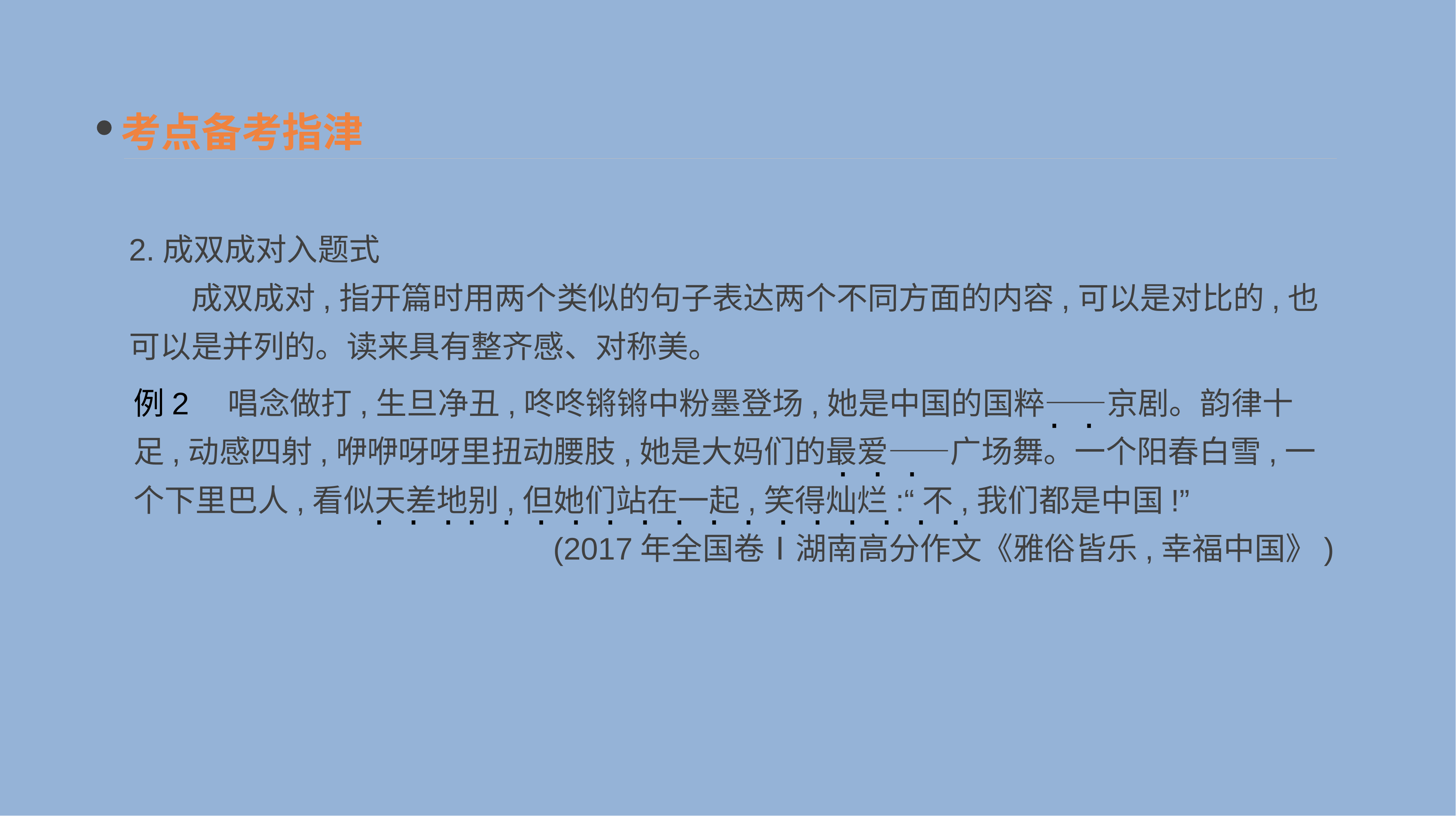

考点备考指津

2.成双成对入题式
　　成双成对,指开篇时用两个类似的句子表达两个不同方面的内容,可以是对比的,也可以是并列的。读来具有整齐感、对称美。
例2　唱念做打,生旦净丑,咚咚锵锵中粉墨登场,她是中国的国粹——京剧。韵律十足,动感四射,咿咿呀呀里扭动腰肢,她是大妈们的最爱——广场舞。一个阳春白雪,一个下里巴人,看似天差地别,但她们站在一起,笑得灿烂:“不,我们都是中国!”
(2017年全国卷Ⅰ湖南高分作文《雅俗皆乐,幸福中国》)
·  ·
·  ·  ·
·  ·  · ·  ·  ·  ·  ·  ·  ·  ·  ·  ·  ·  ·  ·  ·  ·